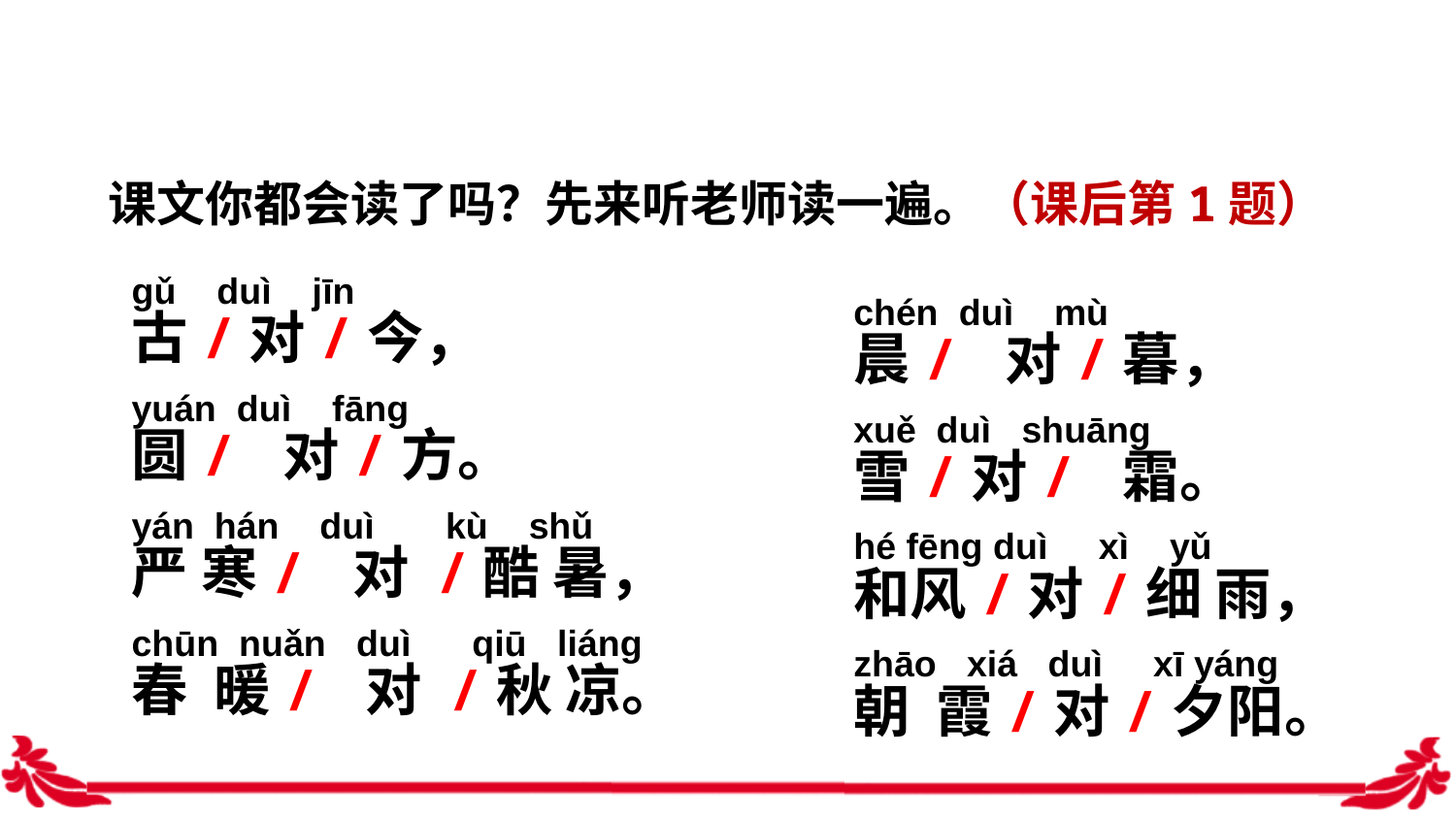

课文你都会读了吗？先来听老师读一遍。（课后第1题）
ɡǔ    duì    jīn
古/对/今，
yuán  duì    fānɡ
圆/ 对/方。
yán  hán    duì       kù    shǔ
严 寒/ 对 /酷 暑，
chūn  nuǎn   duì      qiū   liánɡ
春  暖/ 对 /秋 凉。
chén  duì    mù
晨/ 对/暮，
xuě  duì   shuānɡ
雪/对/ 霜。
hé fēnɡ duì     xì    yǔ
和风/对/细 雨，
zhāo   xiá   duì     xī yánɡ
朝  霞/对/夕阳。